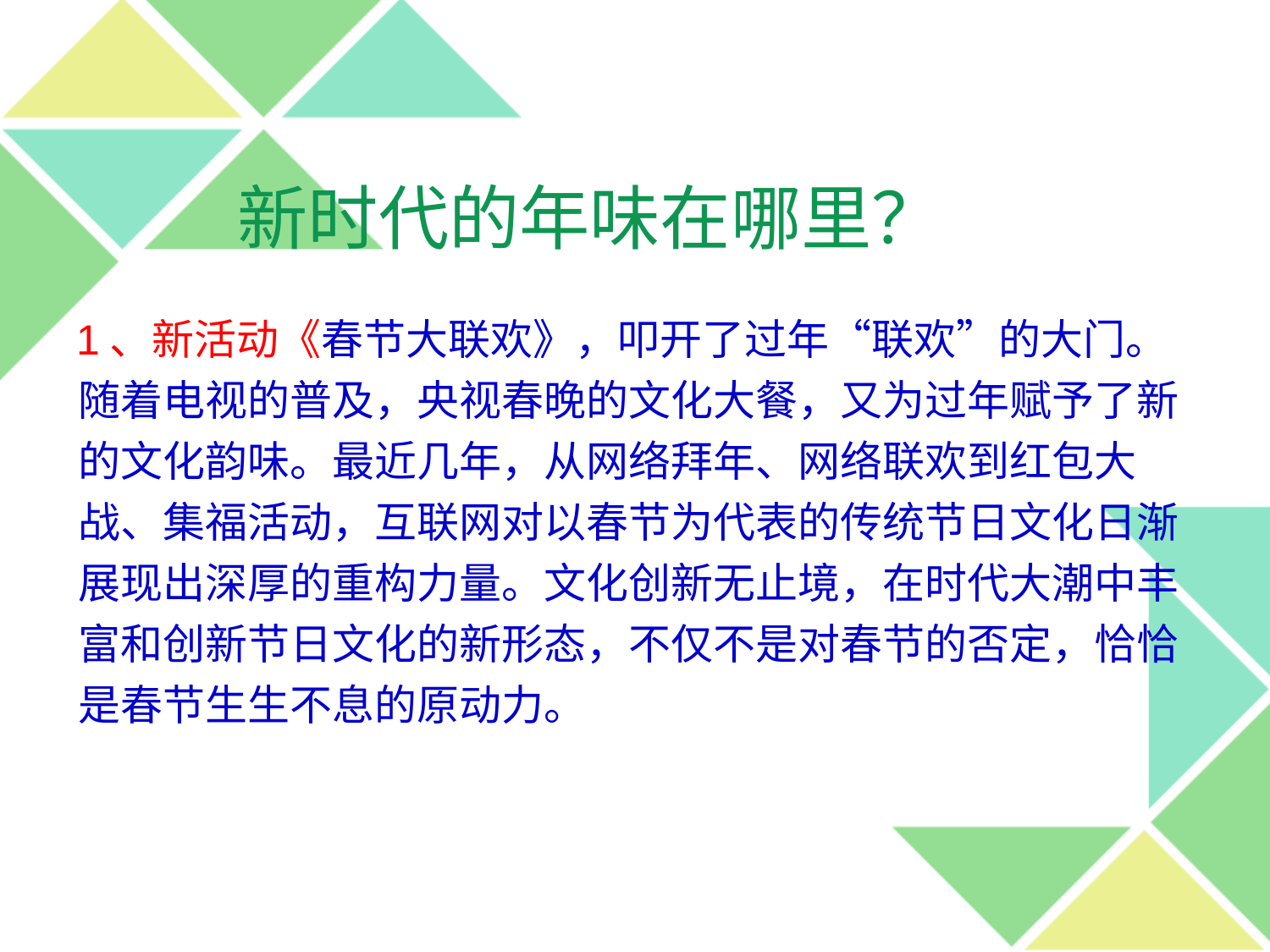

新时代的年味在哪里？
1、新活动《春节大联欢》，叩开了过年“联欢”的大门。随着电视的普及，央视春晚的文化大餐，又为过年赋予了新的文化韵味。最近几年，从网络拜年、网络联欢到红包大战、集福活动，互联网对以春节为代表的传统节日文化日渐展现出深厚的重构力量。文化创新无止境，在时代大潮中丰富和创新节日文化的新形态，不仅不是对春节的否定，恰恰是春节生生不息的原动力。